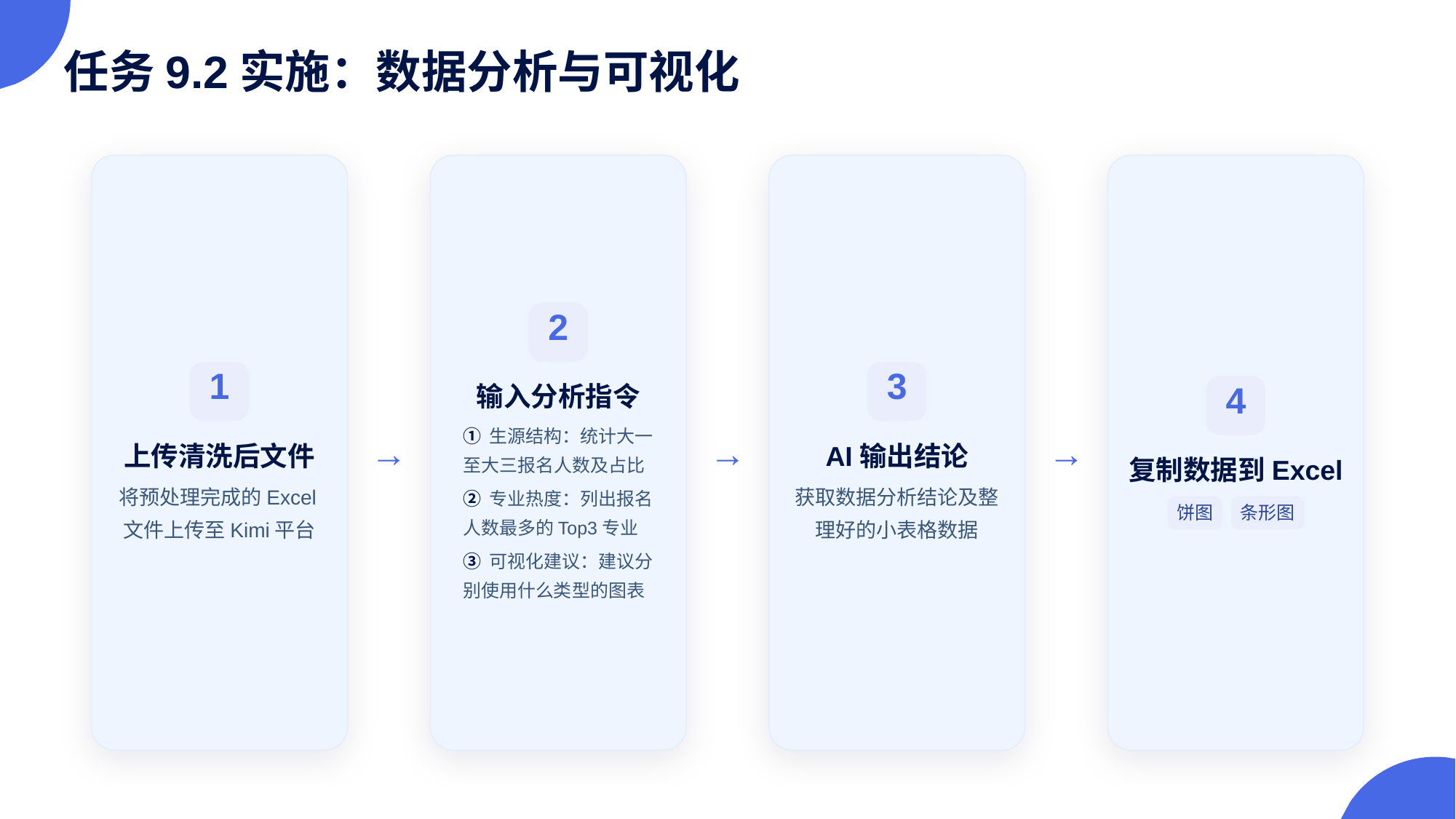

任务9.2实施：数据分析与可视化

2

1
3

输入分析指令
4
① 生源结构：统计大一至大三报名人数及占比
→
→
→
上传清洗后文件
AI输出结论
复制数据到Excel
将预处理完成的Excel文件上传至Kimi平台
获取数据分析结论及整理好的小表格数据
② 专业热度：列出报名人数最多的Top3专业

饼图
条形图
③ 可视化建议：建议分别使用什么类型的图表